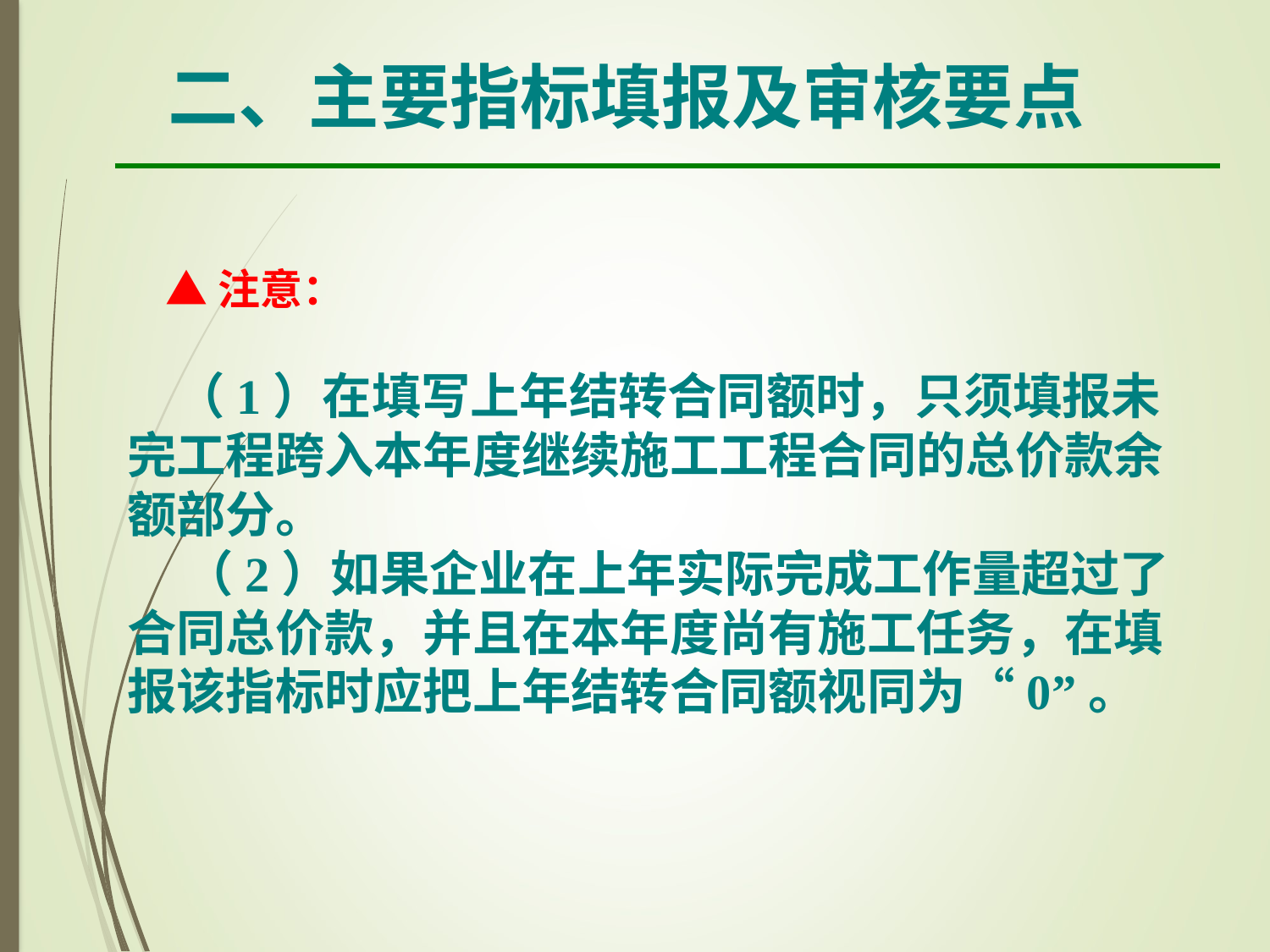

二、主要指标填报及审核要点

    ▲注意：

    （1）在填写上年结转合同额时，只须填报未完工程跨入本年度继续施工工程合同的总价款余额部分。
    （2）如果企业在上年实际完成工作量超过了合同总价款，并且在本年度尚有施工任务，在填报该指标时应把上年结转合同额视同为“0”。